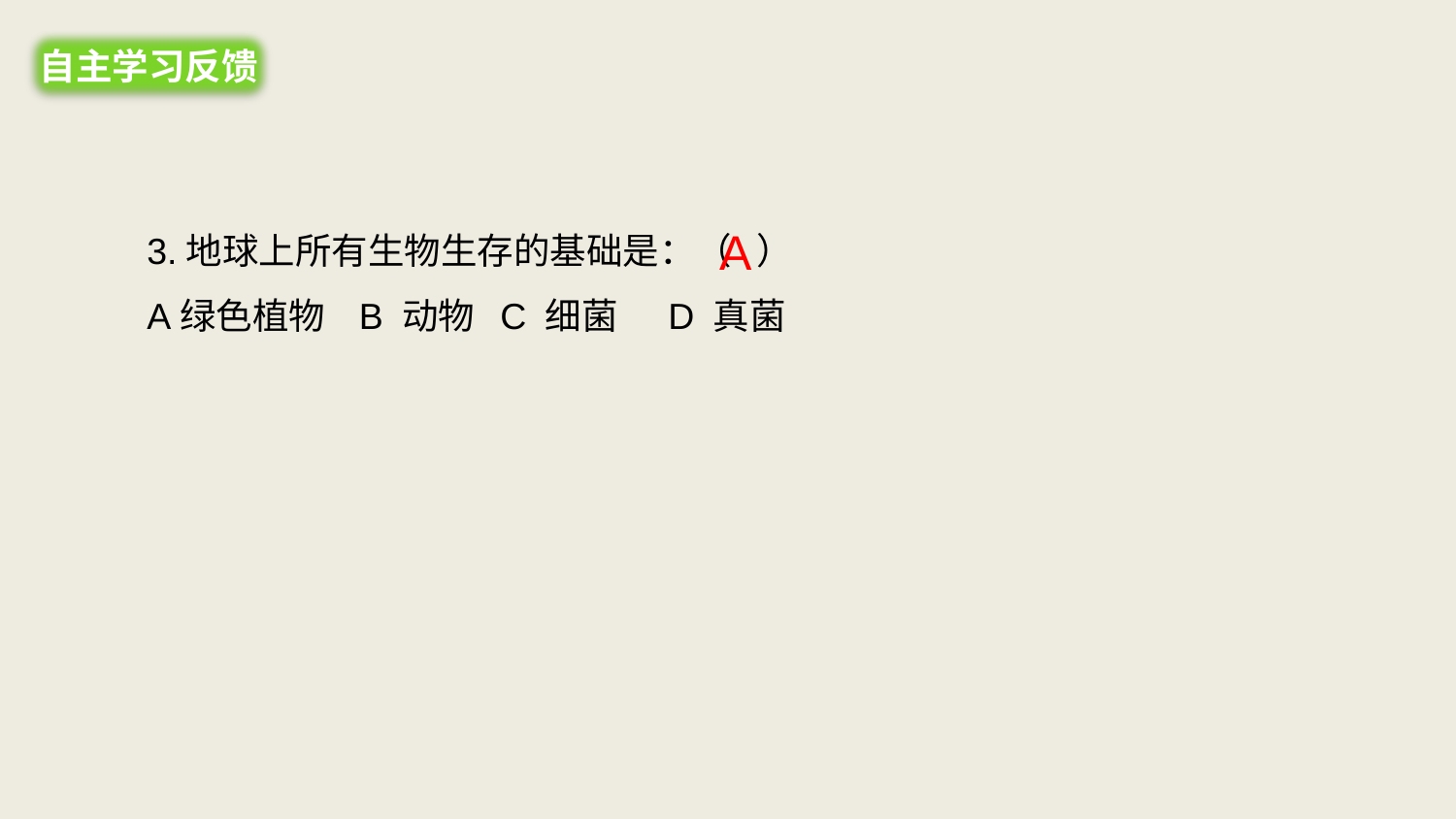

自主学习反馈
3.地球上所有生物生存的基础是：（   ）
A绿色植物   B 动物  C 细菌     D 真菌
A